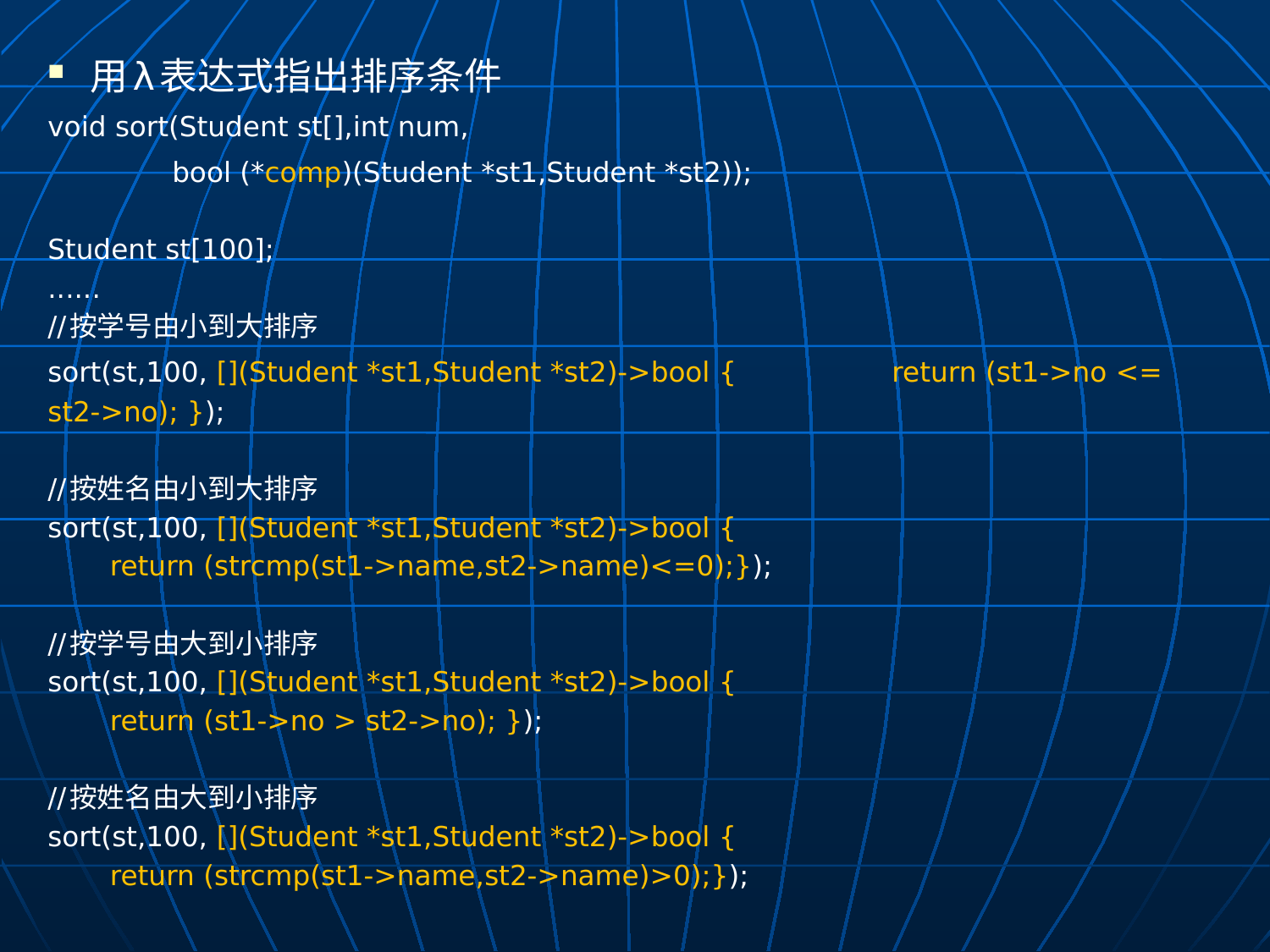

用λ表达式指出排序条件
void sort(Student st[],int num,
              bool (*comp)(Student *st1,Student *st2));

Student st[100];
......
//按学号由小到大排序
sort(st,100, [](Student *st1,Student *st2)->bool { 				           return (st1->no <= st2->no); });

//按姓名由小到大排序
sort(st,100, [](Student *st1,Student *st2)->bool {
		return (strcmp(st1->name,st2->name)<=0);});

//按学号由大到小排序
sort(st,100, [](Student *st1,Student *st2)->bool {
		return (st1->no > st2->no); });

//按姓名由大到小排序
sort(st,100, [](Student *st1,Student *st2)->bool {
		return (strcmp(st1->name,st2->name)>0);});